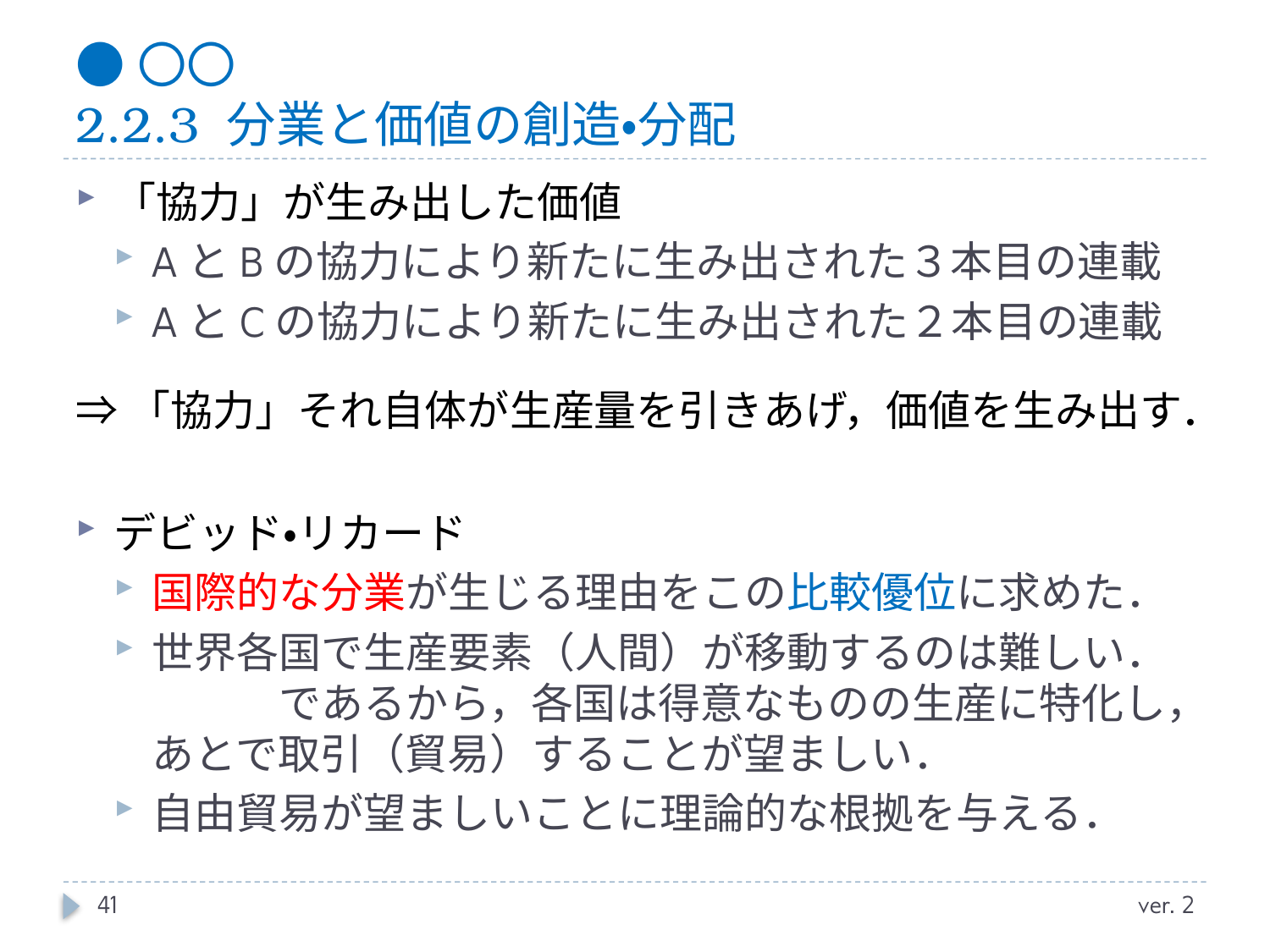

# ●〇〇 2.2.3 分業と価値の創造・分配
「協力」が生み出した価値
AとBの協力により新たに生み出された３本目の連載
AとCの協力により新たに生み出された２本目の連載

⇒「協力」それ自体が生産量を引きあげ，価値を生み出す．

デビッド・リカード
国際的な分業が生じる理由をこの比較優位に求めた．
世界各国で生産要素（人間）が移動するのは難しい．　　　であるから，各国は得意なものの生産に特化し，あとで取引（貿易）することが望ましい．
自由貿易が望ましいことに理論的な根拠を与える．

41
ver. 2